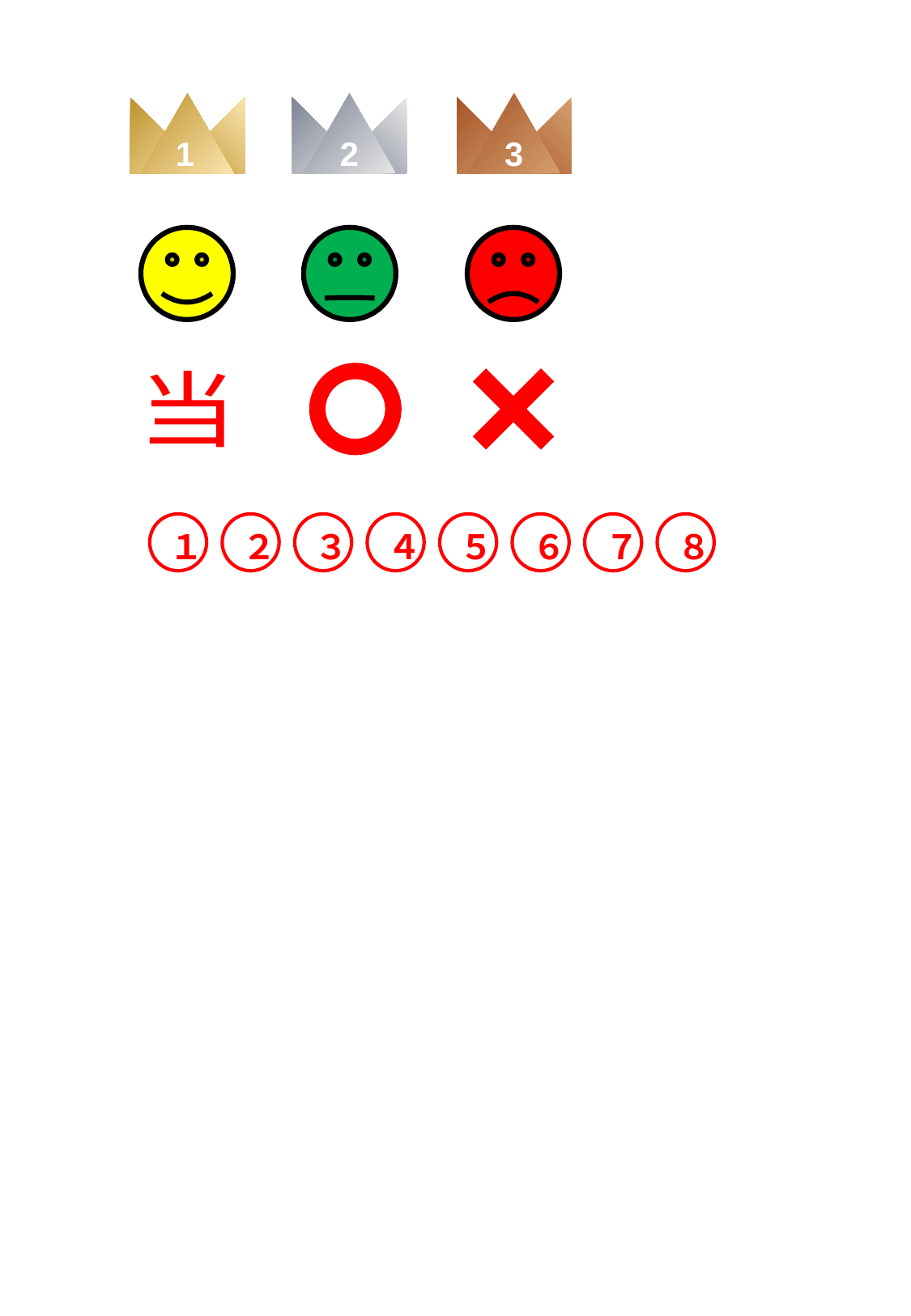

1

2

3

当
１
２
３
４
５
６
７
８